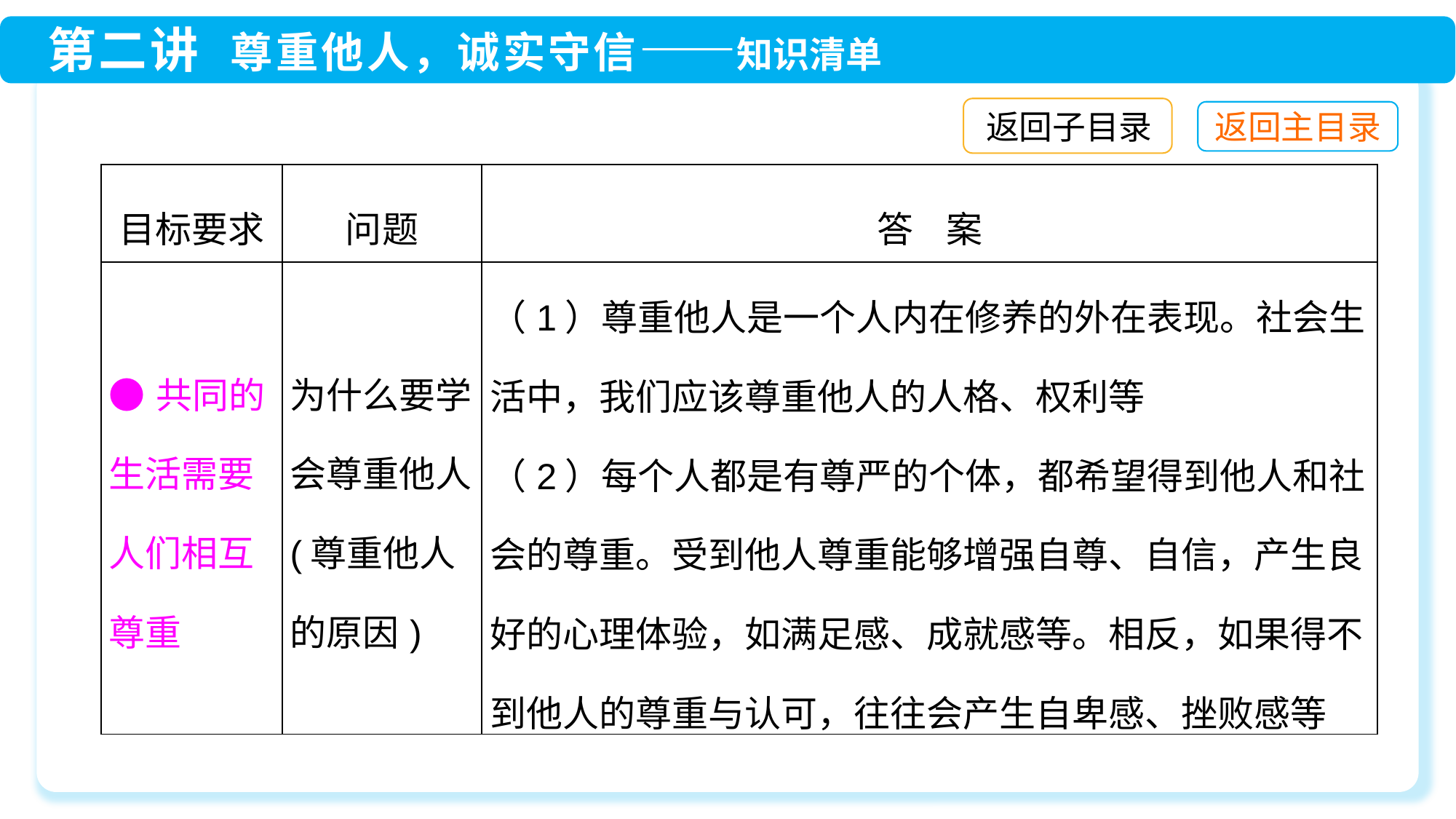

返回子目录
| 目标要求 | 问题 | 答 案 |
| --- | --- | --- |
| ●共同的生活需要人们相互尊重 | 为什么要学会尊重他人(尊重他人的原因) | （1）尊重他人是一个人内在修养的外在表现。社会生活中，我们应该尊重他人的人格、权利等 （2）每个人都是有尊严的个体，都希望得到他人和社会的尊重。受到他人尊重能够增强自尊、自信，产生良好的心理体验，如满足感、成就感等。相反，如果得不到他人的尊重与认可，往往会产生自卑感、挫败感等 |